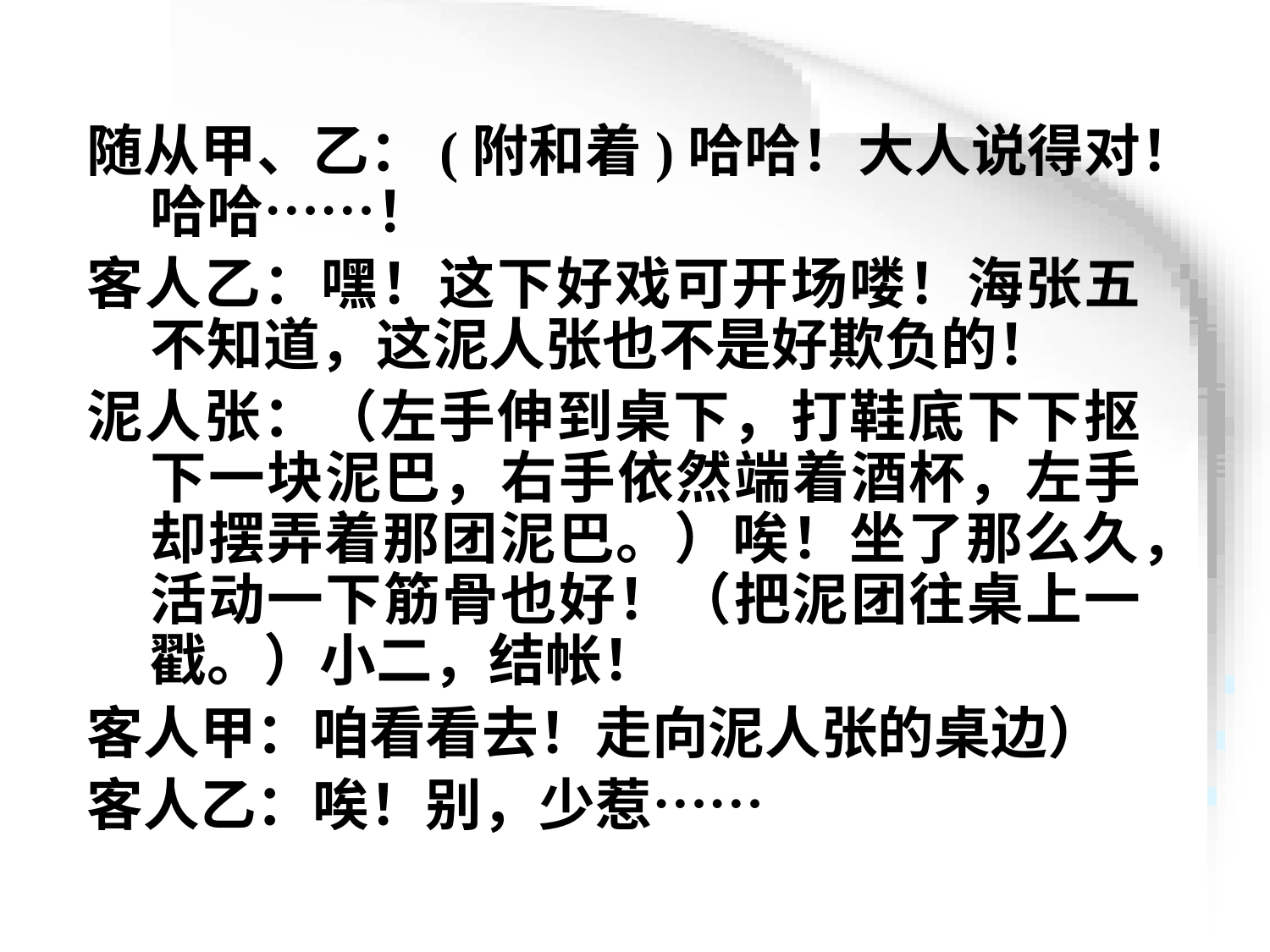

随从甲、乙：(附和着)哈哈！大人说得对！哈哈……！
客人乙：嘿！这下好戏可开场喽！海张五不知道，这泥人张也不是好欺负的！
泥人张：（左手伸到桌下，打鞋底下下抠下一块泥巴，右手依然端着酒杯，左手却摆弄着那团泥巴。）唉！坐了那么久，活动一下筋骨也好！（把泥团往桌上一戳。）小二，结帐！
客人甲：咱看看去！走向泥人张的桌边）
客人乙：唉！别，少惹……